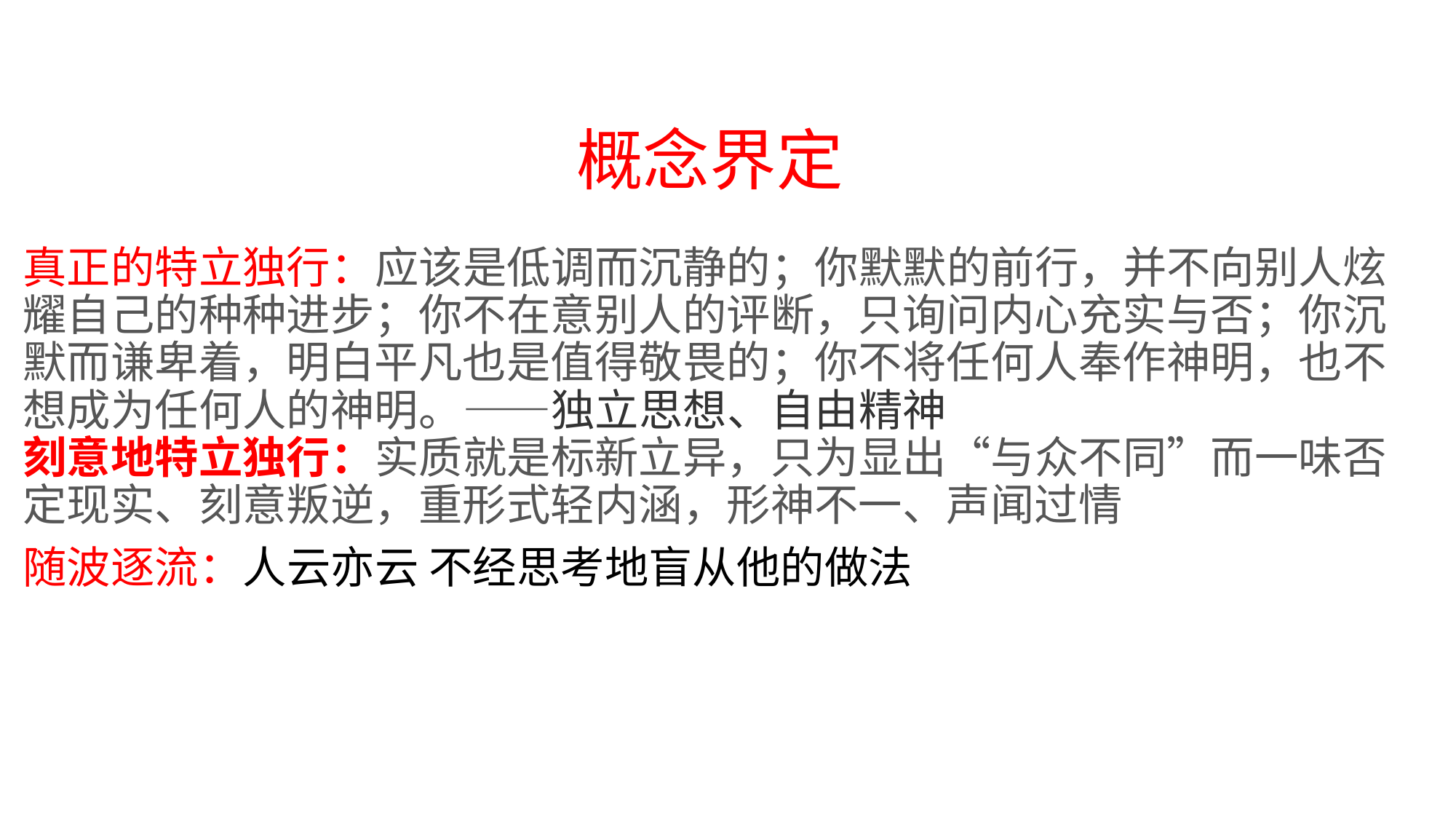

# 概念界定
真正的特立独行：应该是低调而沉静的；你默默的前行，并不向别人炫耀自己的种种进步；你不在意别人的评断，只询问内心充实与否；你沉默而谦卑着，明白平凡也是值得敬畏的；你不将任何人奉作神明，也不想成为任何人的神明。——独立思想、自由精神
刻意地特立独行：实质就是标新立异，只为显出“与众不同”而一味否定现实、刻意叛逆，重形式轻内涵，形神不一、声闻过情
随波逐流：人云亦云 不经思考地盲从他的做法